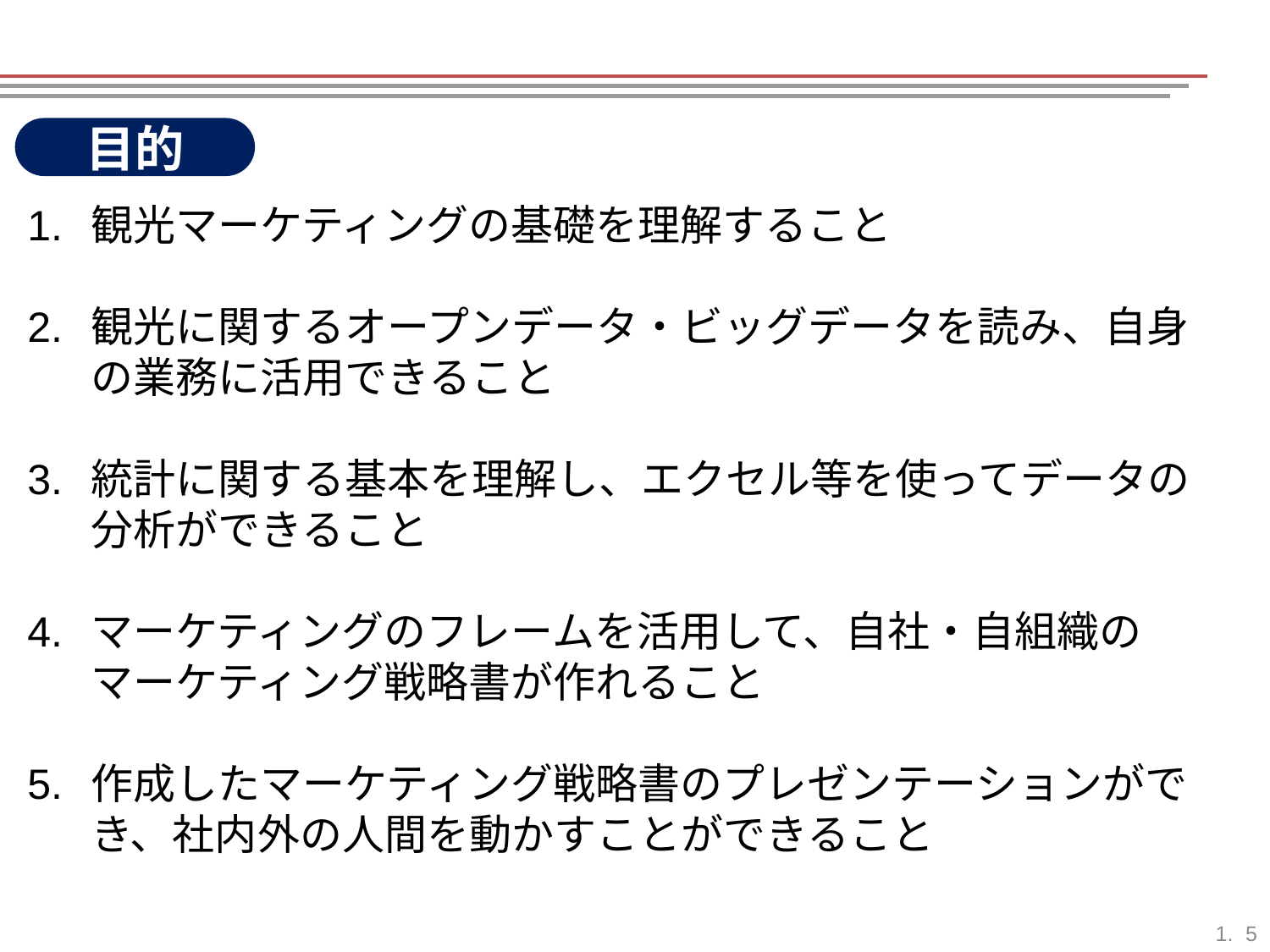

目的
観光マーケティングの基礎を理解すること

観光に関するオープンデータ・ビッグデータを読み、自身の業務に活用できること

統計に関する基本を理解し、エクセル等を使ってデータの分析ができること

マーケティングのフレームを活用して、自社・自組織のマーケティング戦略書が作れること

作成したマーケティング戦略書のプレゼンテーションができ、社内外の人間を動かすことができること
5